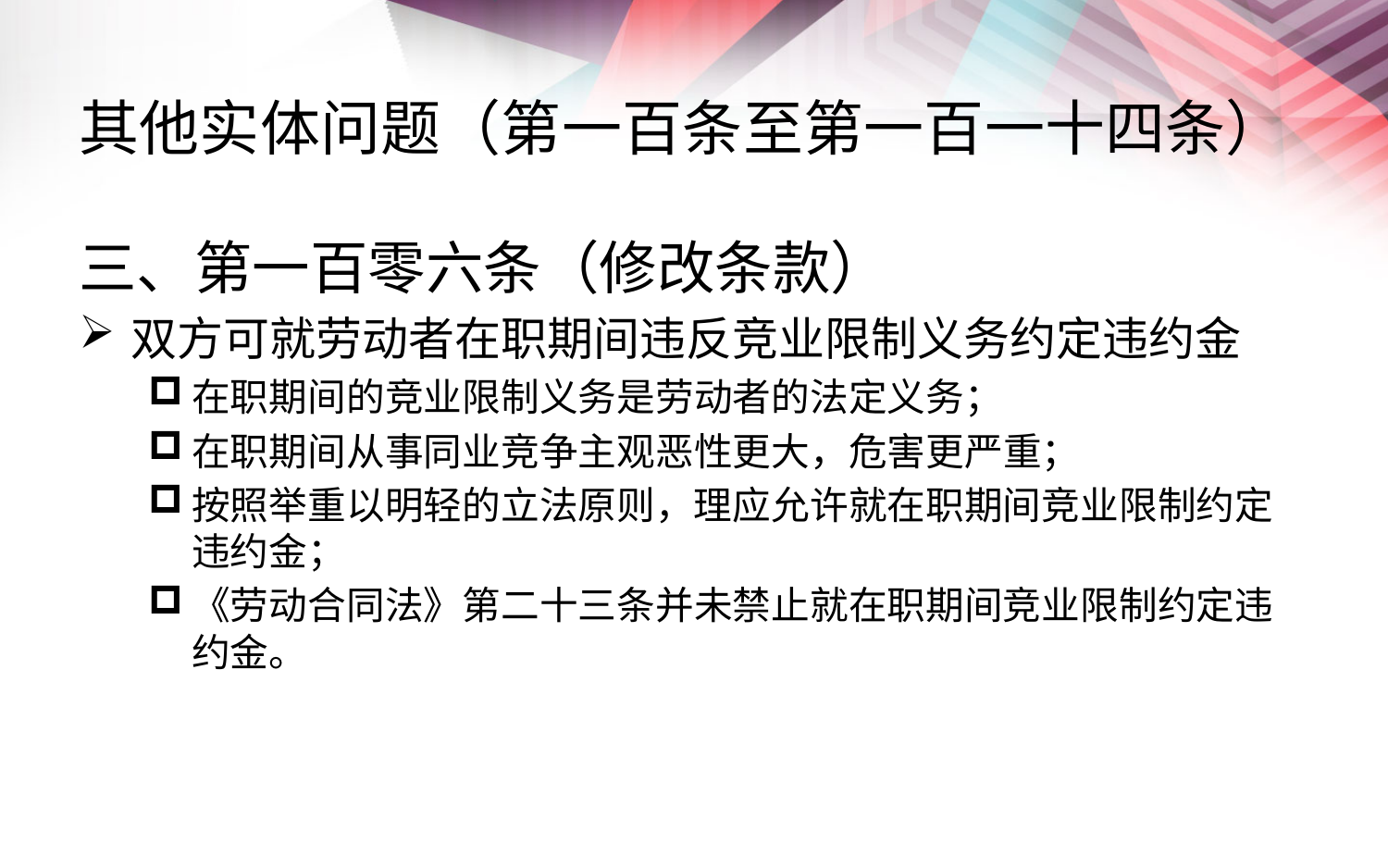

# 其他实体问题（第一百条至第一百一十四条）
三、第一百零六条（修改条款）
双方可就劳动者在职期间违反竞业限制义务约定违约金
在职期间的竞业限制义务是劳动者的法定义务；
在职期间从事同业竞争主观恶性更大，危害更严重；
按照举重以明轻的立法原则，理应允许就在职期间竞业限制约定违约金；
《劳动合同法》第二十三条并未禁止就在职期间竞业限制约定违约金。